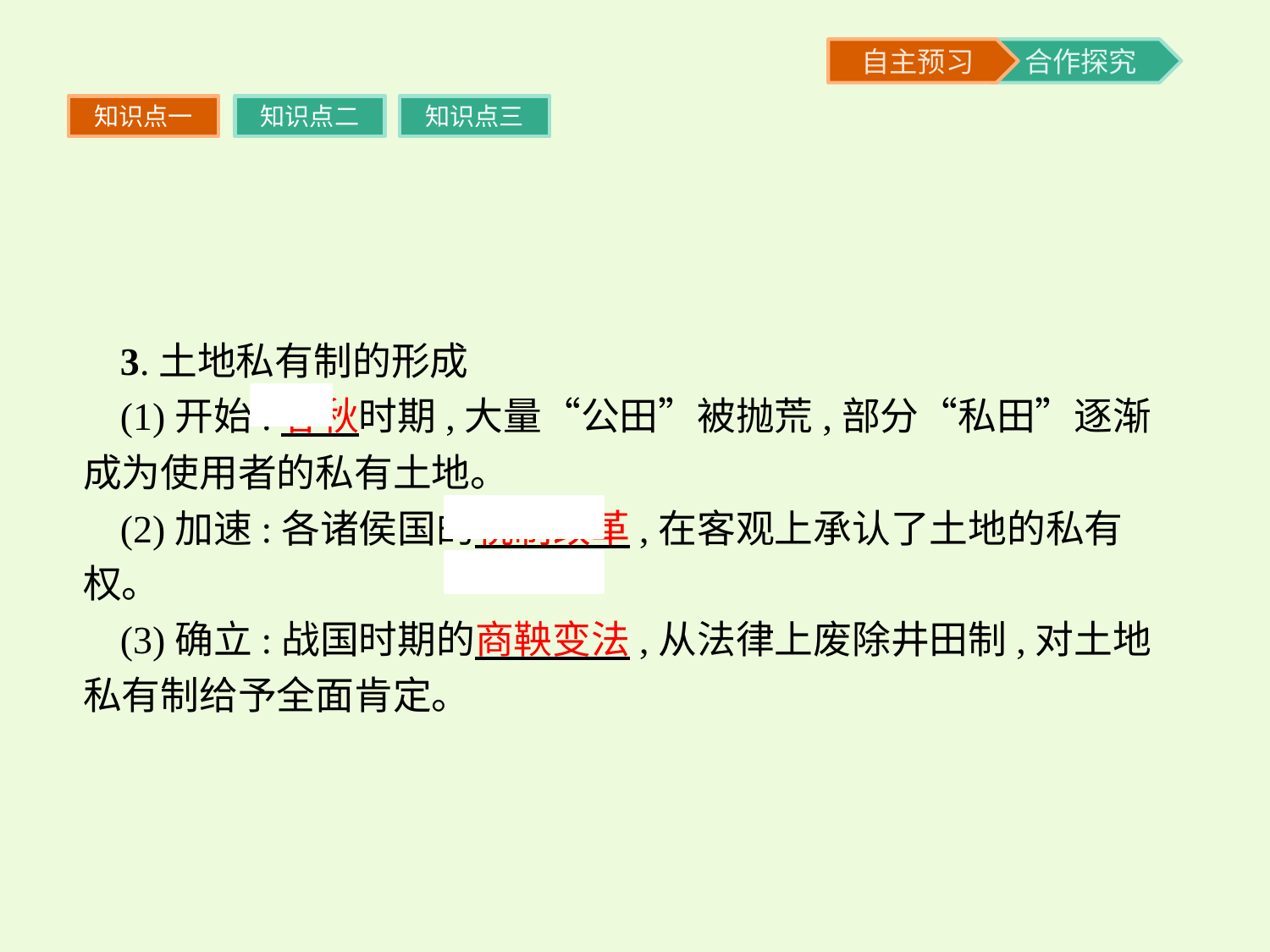

知识点一
知识点二
知识点三
3.土地私有制的形成
(1)开始:春秋时期,大量“公田”被抛荒,部分“私田”逐渐成为使用者的私有土地。
(2)加速:各诸侯国的税制改革,在客观上承认了土地的私有权。
(3)确立:战国时期的商鞅变法,从法律上废除井田制,对土地私有制给予全面肯定。